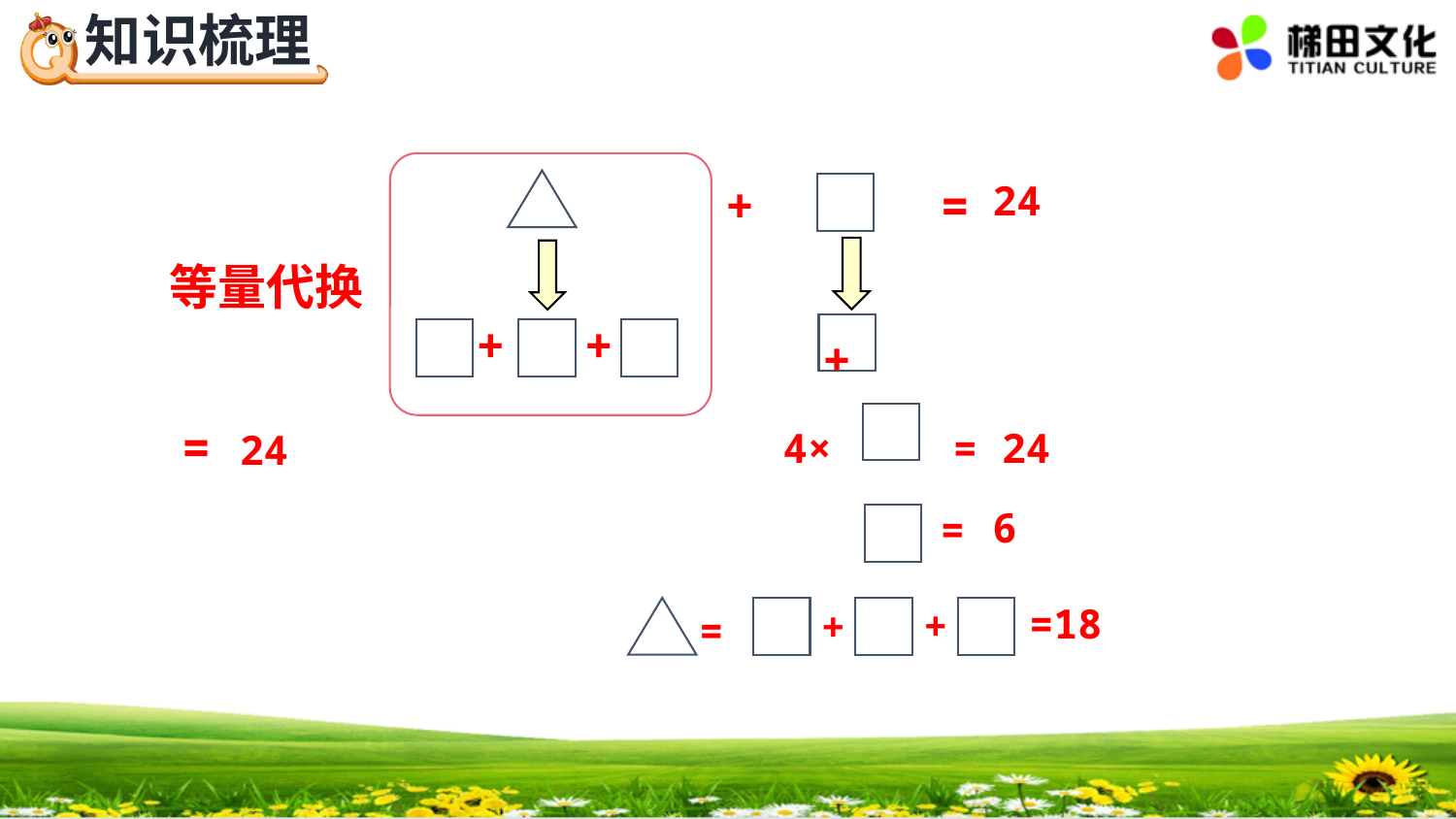

+
=
24

等量代换
                      +        = 24
+
+

4×     = 24

6
=

=18
+
+

=